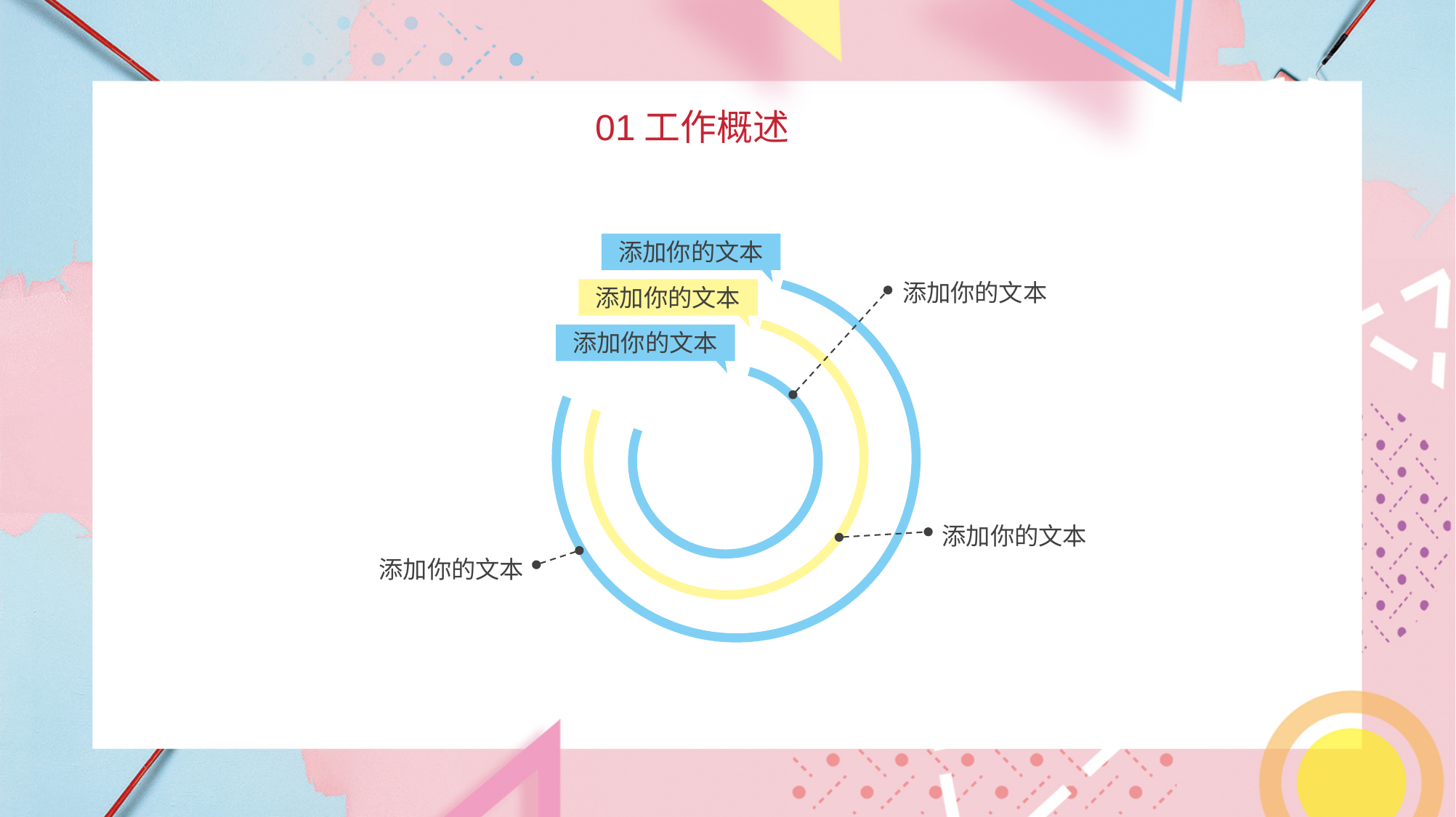

01工作概述
添加你的文本
添加你的文本
添加你的文本

添加你的文本

添加你的文本
添加你的文本